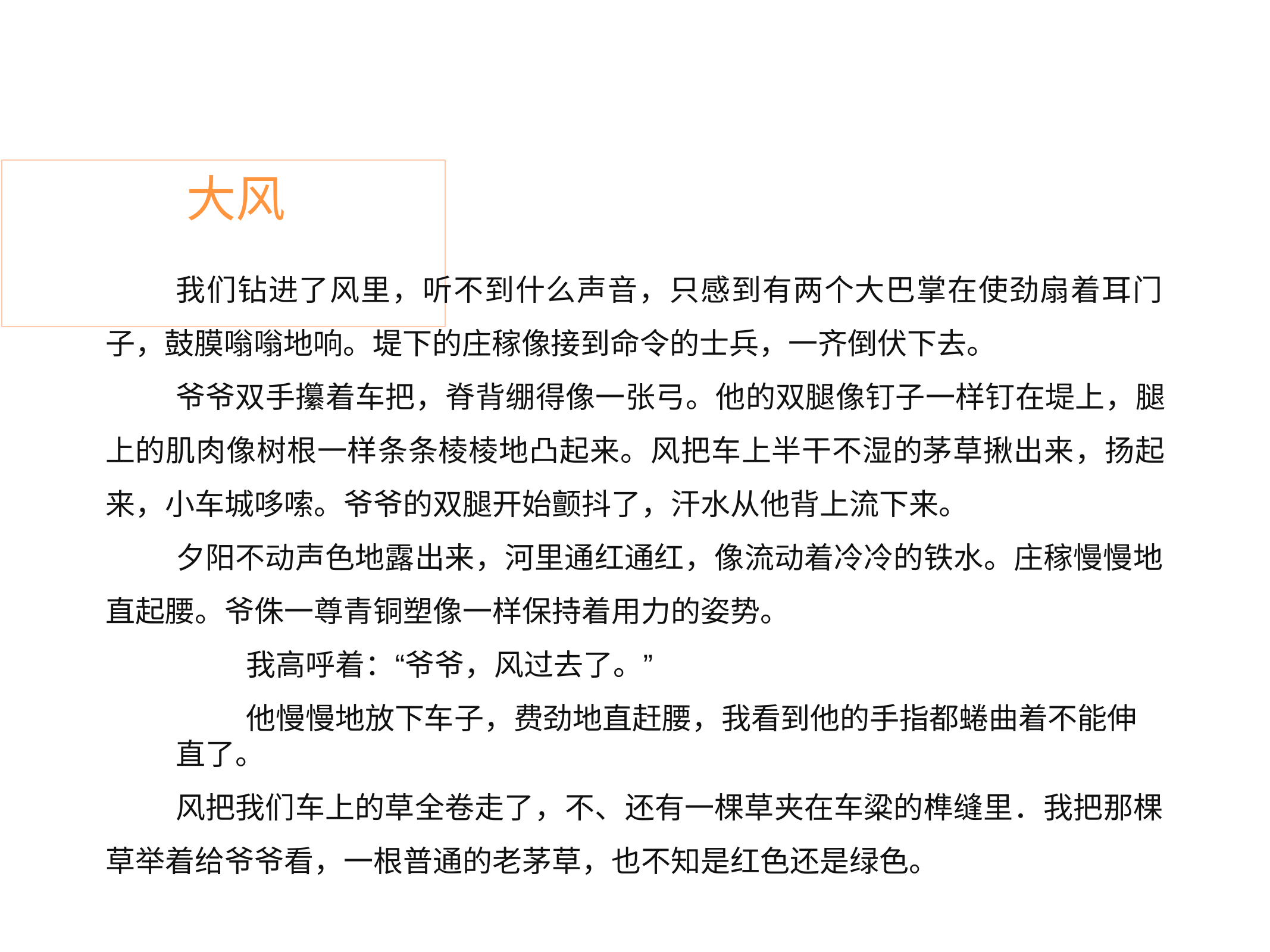

# 大风
我们钻进了风里，听不到什么声音，只感到有两个大巴掌在使劲扇着耳门 子，鼓膜嗡嗡地响。堤下的庄稼像接到命令的士兵，一齐倒伏下去。
爷爷双手攥着车把，脊背绷得像一张弓。他的双腿像钉子一样钉在堤上，腿 上的肌肉像树根一样条条棱棱地凸起来。风把车上半干不湿的茅草揪出来，扬起 来，小车城哆嗦。爷爷的双腿开始颤抖了，汗水从他背上流下来。
夕阳不动声色地露出来，河里通红通红，像流动着冷冷的铁水。庄稼慢慢地 直起腰。爷侏一尊青铜塑像一样保持着用力的姿势。
我高呼着：“爷爷，风过去了。”
他慢慢地放下车子，费劲地直赶腰，我看到他的手指都蜷曲着不能伸直了。
风把我们车上的草全卷走了，不、还有一棵草夹在车粱的榫缝里．我把那棵 草举着给爷爷看，一根普通的老茅草，也不知是红色还是绿色。